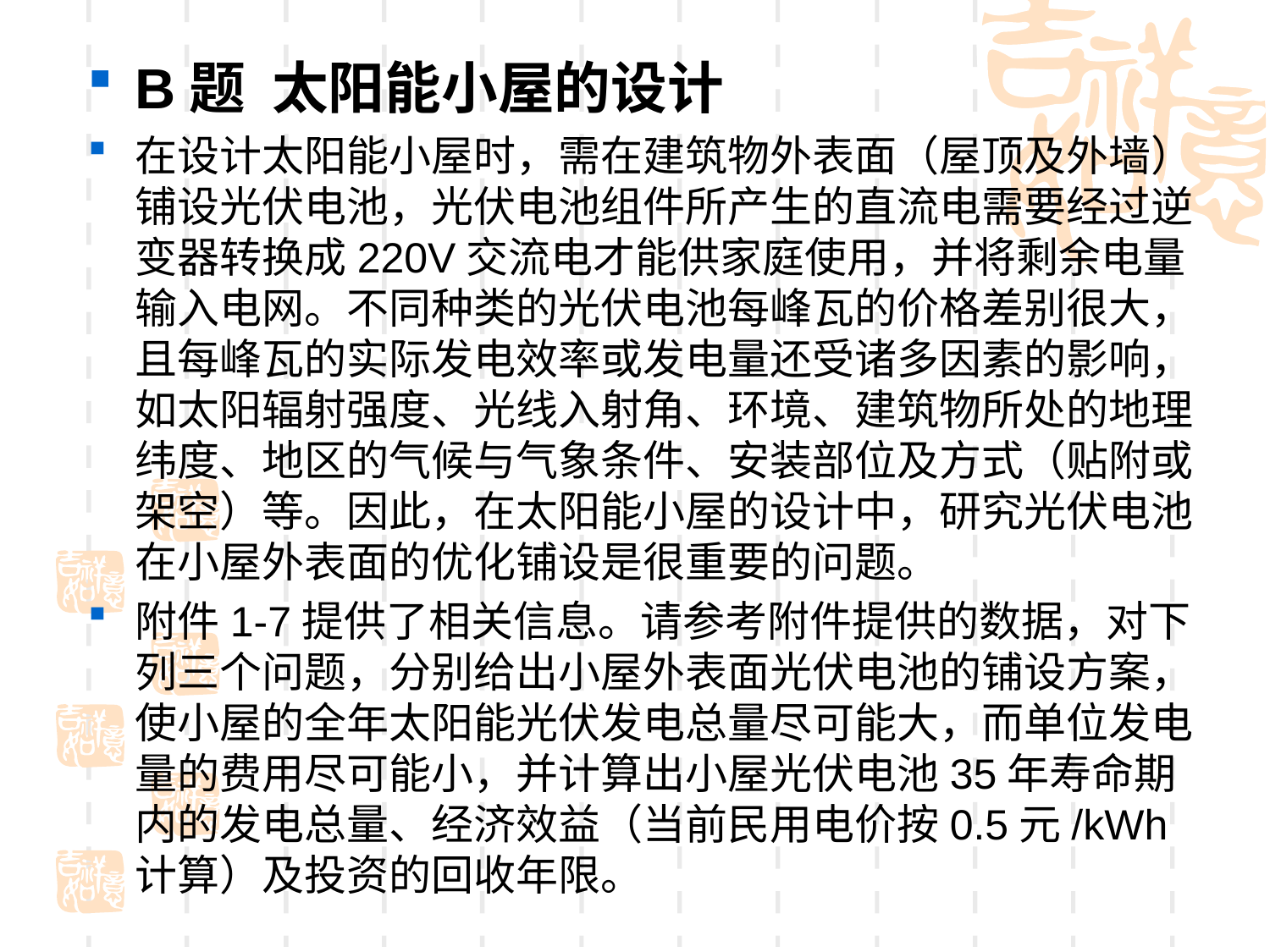

#
B题  太阳能小屋的设计
在设计太阳能小屋时，需在建筑物外表面（屋顶及外墙）铺设光伏电池，光伏电池组件所产生的直流电需要经过逆变器转换成220V交流电才能供家庭使用，并将剩余电量输入电网。不同种类的光伏电池每峰瓦的价格差别很大，且每峰瓦的实际发电效率或发电量还受诸多因素的影响，如太阳辐射强度、光线入射角、环境、建筑物所处的地理纬度、地区的气候与气象条件、安装部位及方式（贴附或架空）等。因此，在太阳能小屋的设计中，研究光伏电池在小屋外表面的优化铺设是很重要的问题。
附件1-7提供了相关信息。请参考附件提供的数据，对下列三个问题，分别给出小屋外表面光伏电池的铺设方案，使小屋的全年太阳能光伏发电总量尽可能大，而单位发电量的费用尽可能小，并计算出小屋光伏电池35年寿命期内的发电总量、经济效益（当前民用电价按0.5元/kWh计算）及投资的回收年限。